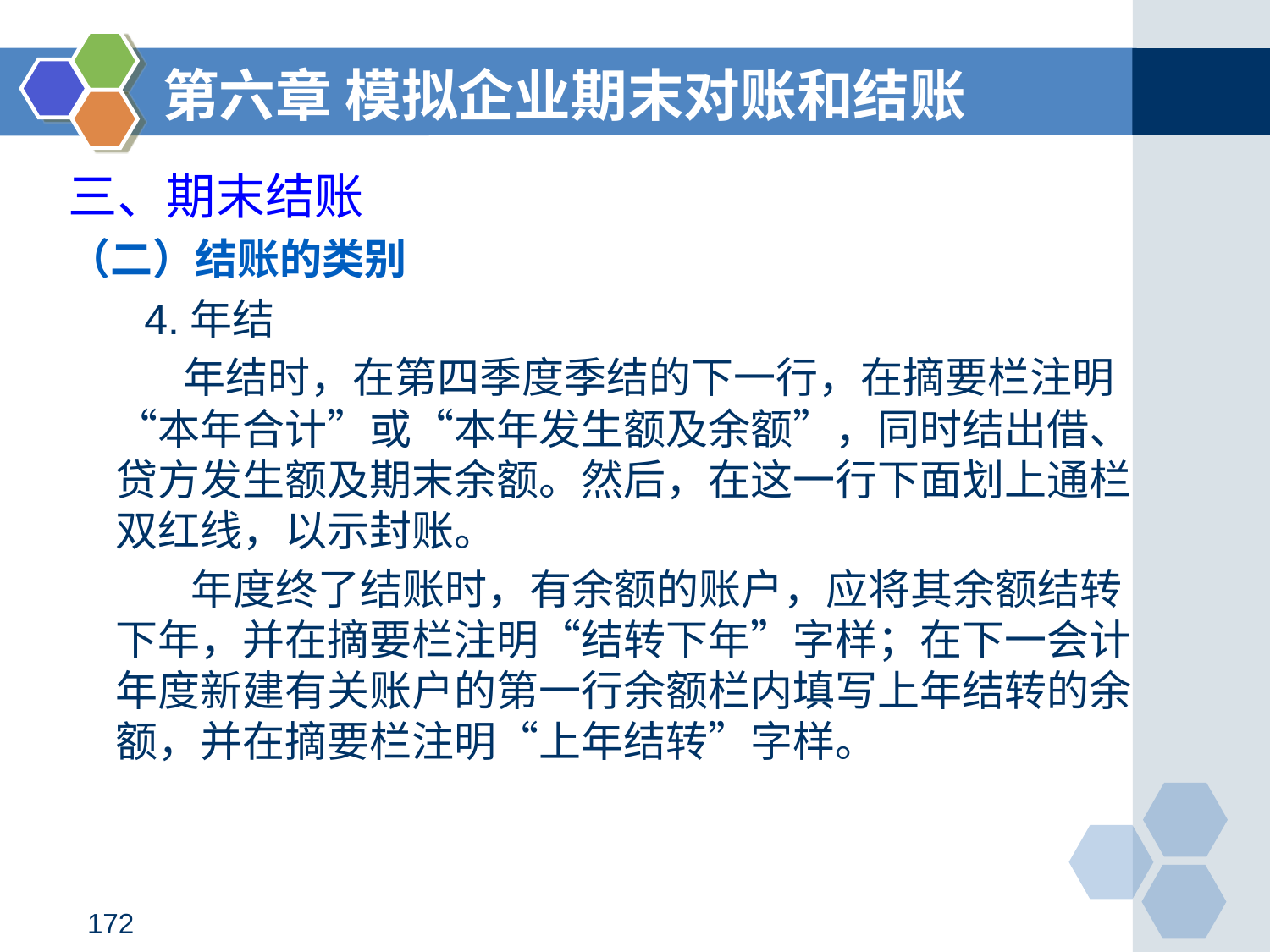

第六章 模拟企业期末对账和结账
# 三、期末结账
（二）结账的类别
   4.年结
           年结时，在第四季度季结的下一行，在摘要栏注明“本年合计”或“本年发生额及余额”，同时结出借、贷方发生额及期末余额。然后，在这一行下面划上通栏双红线，以示封账。
　　    年度终了结账时，有余额的账户，应将其余额结转下年，并在摘要栏注明“结转下年”字样；在下一会计年度新建有关账户的第一行余额栏内填写上年结转的余额，并在摘要栏注明“上年结转”字样。